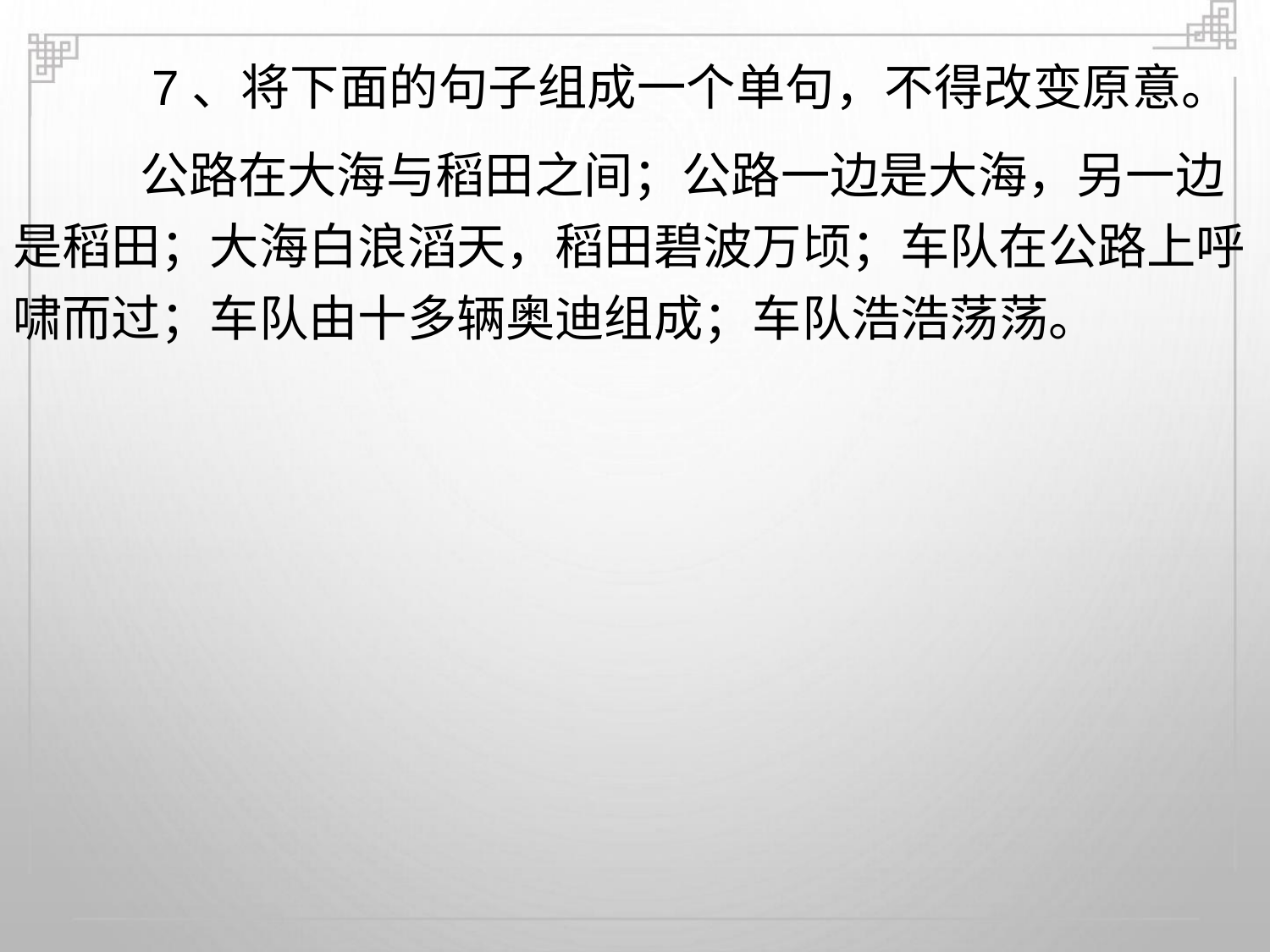

7、将下面的句子组成一个单句，不得改变原意。
公路在大海与稻田之间；公路一边是大海，另一边
是稻田；大海白浪滔天，稻田碧波万顷；车队在公路上呼
啸而过；车队由十多辆奥迪组成；车队浩浩荡荡。